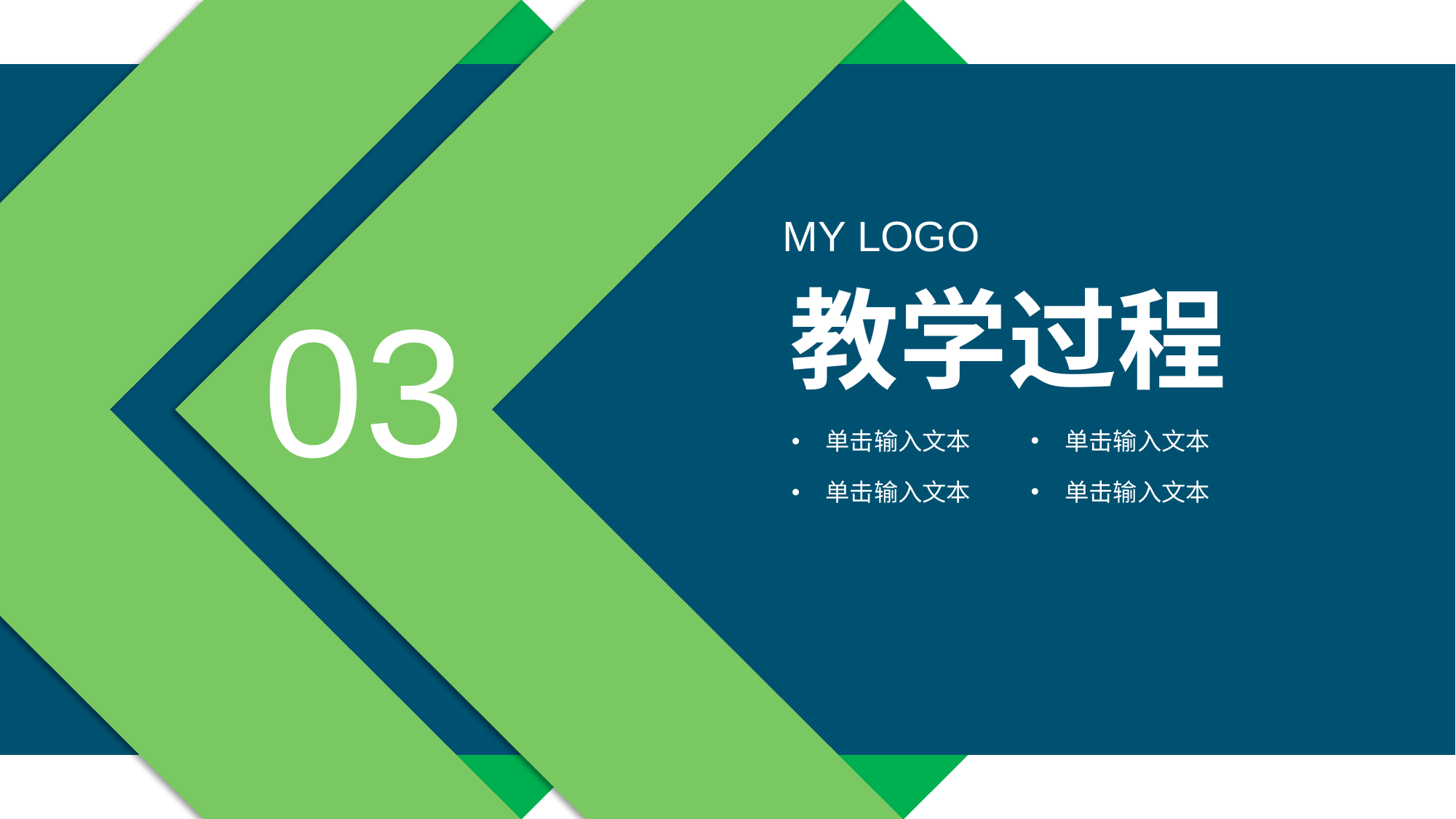

MY LOGO
教学过程
03
单击输入文本
单击输入文本
单击输入文本
单击输入文本